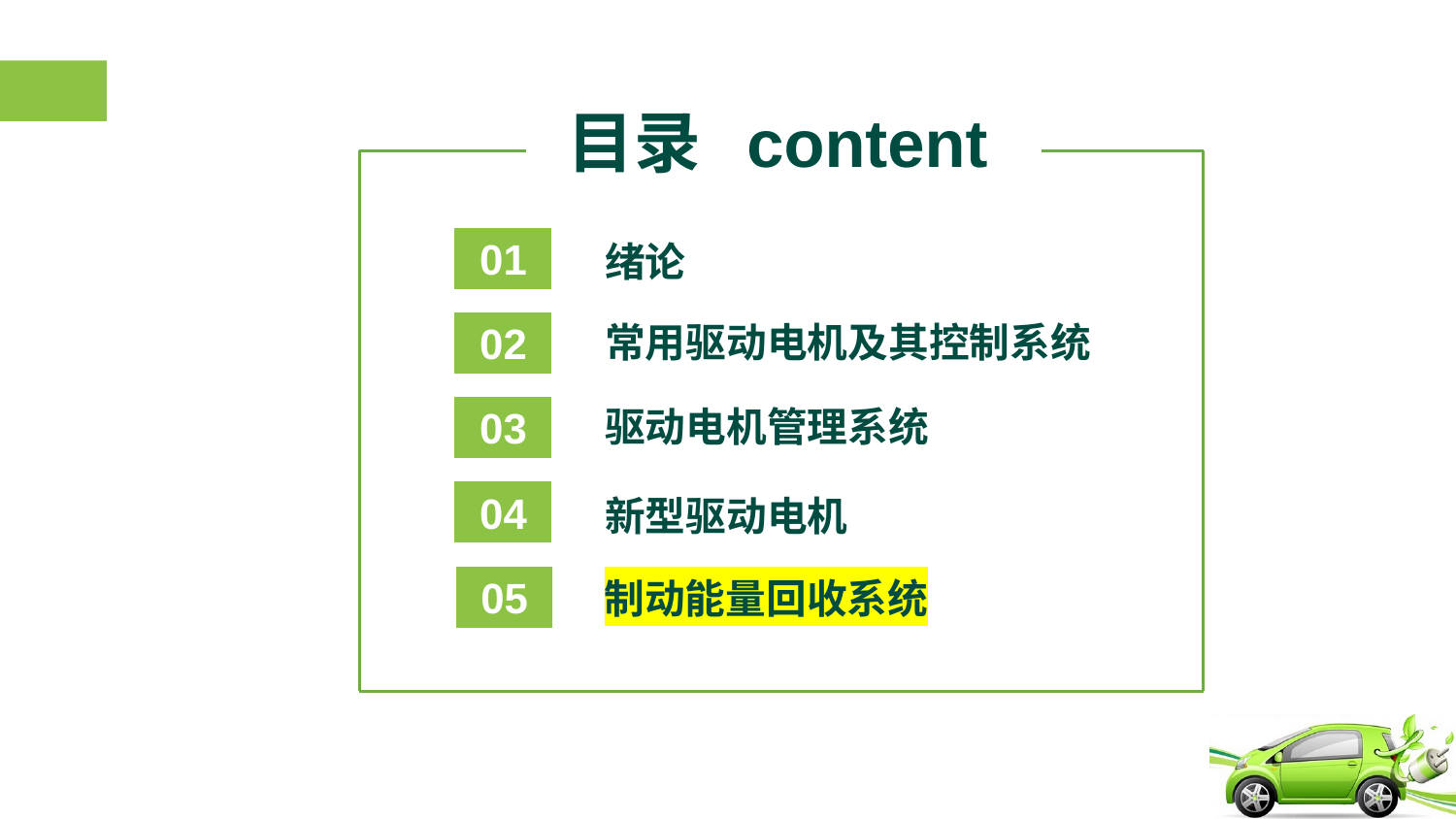

目录  content
01
绪论
02
常用驱动电机及其控制系统
03
驱动电机管理系统
04
新型驱动电机
05
制动能量回收系统